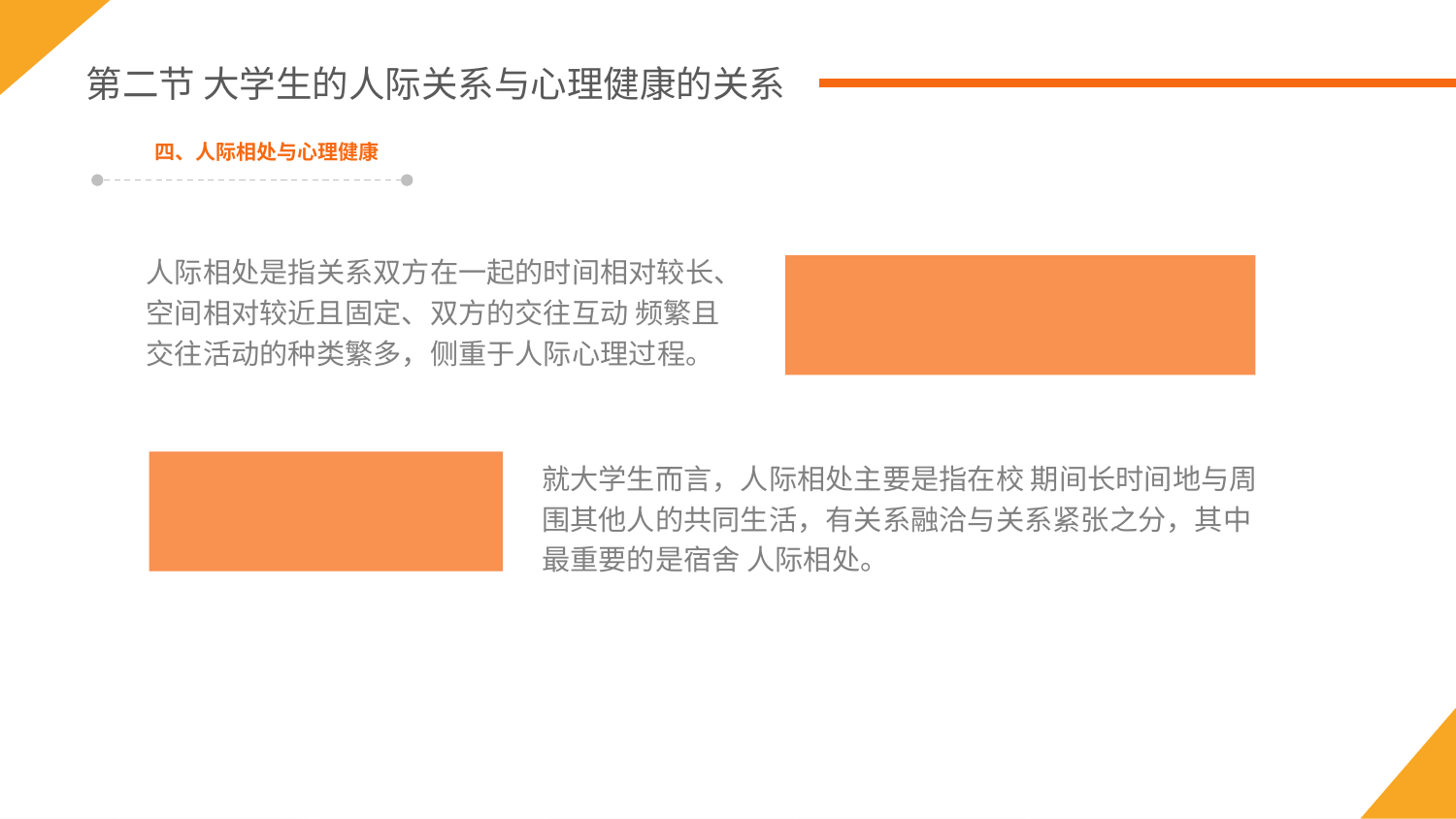

第二节 大学生的人际关系与心理健康的关系
四、人际相处与心理健康
人际相处是指关系双方在一起的时间相对较长、空间相对较近且固定、双方的交往互动 频繁且交往活动的种类繁多，侧重于人际心理过程。

就大学生而言，人际相处主要是指在校 期间长时间地与周围其他人的共同生活，有关系融洽与关系紧张之分，其中最重要的是宿舍 人际相处。